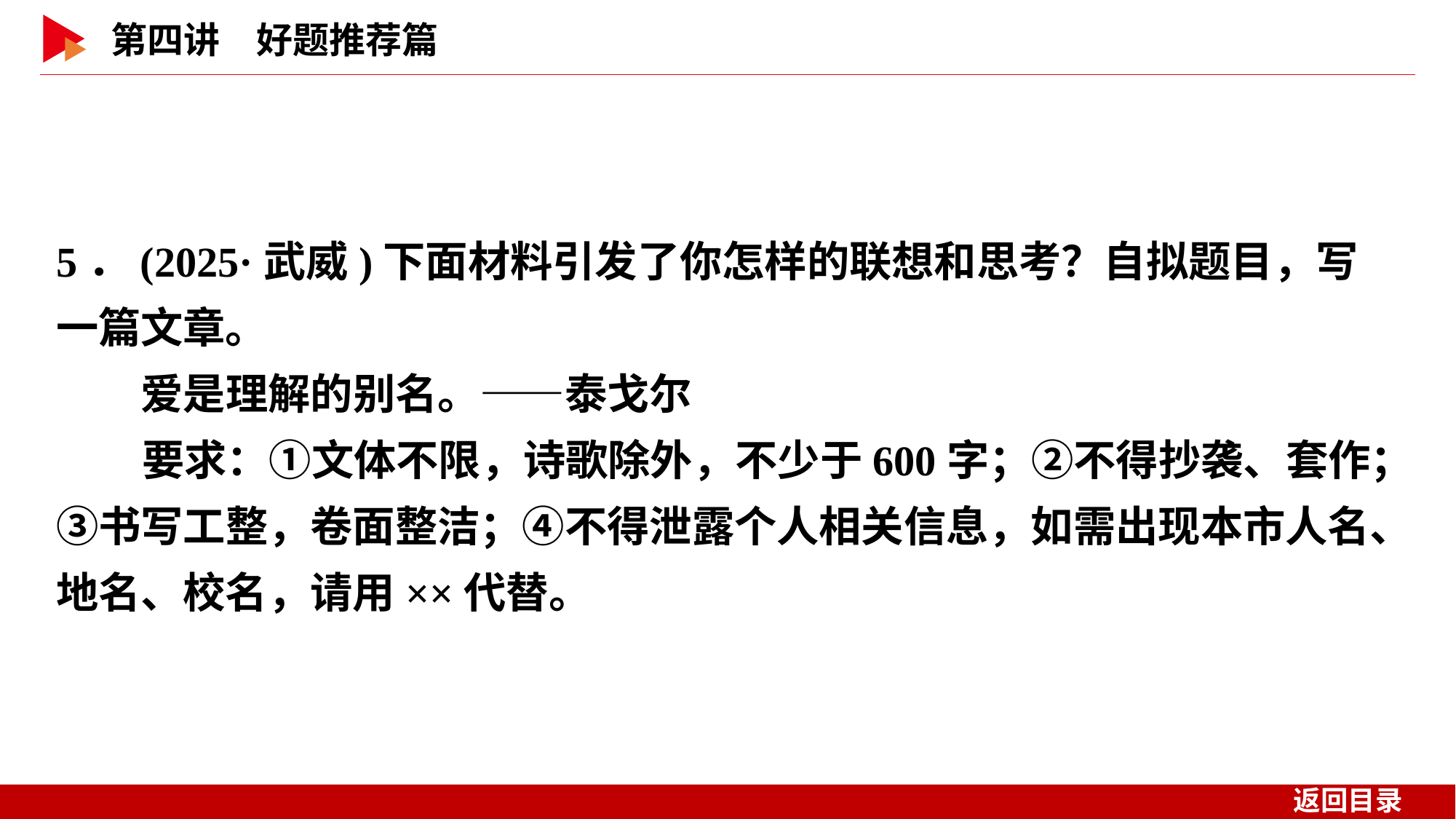

5．(2025·武威)下面材料引发了你怎样的联想和思考？自拟题目，写一篇文章。
　　爱是理解的别名。——泰戈尔
要求：①文体不限，诗歌除外，不少于600字；②不得抄袭、套作；③书写工整，卷面整洁；④不得泄露个人相关信息，如需出现本市人名、地名、校名，请用××代替。